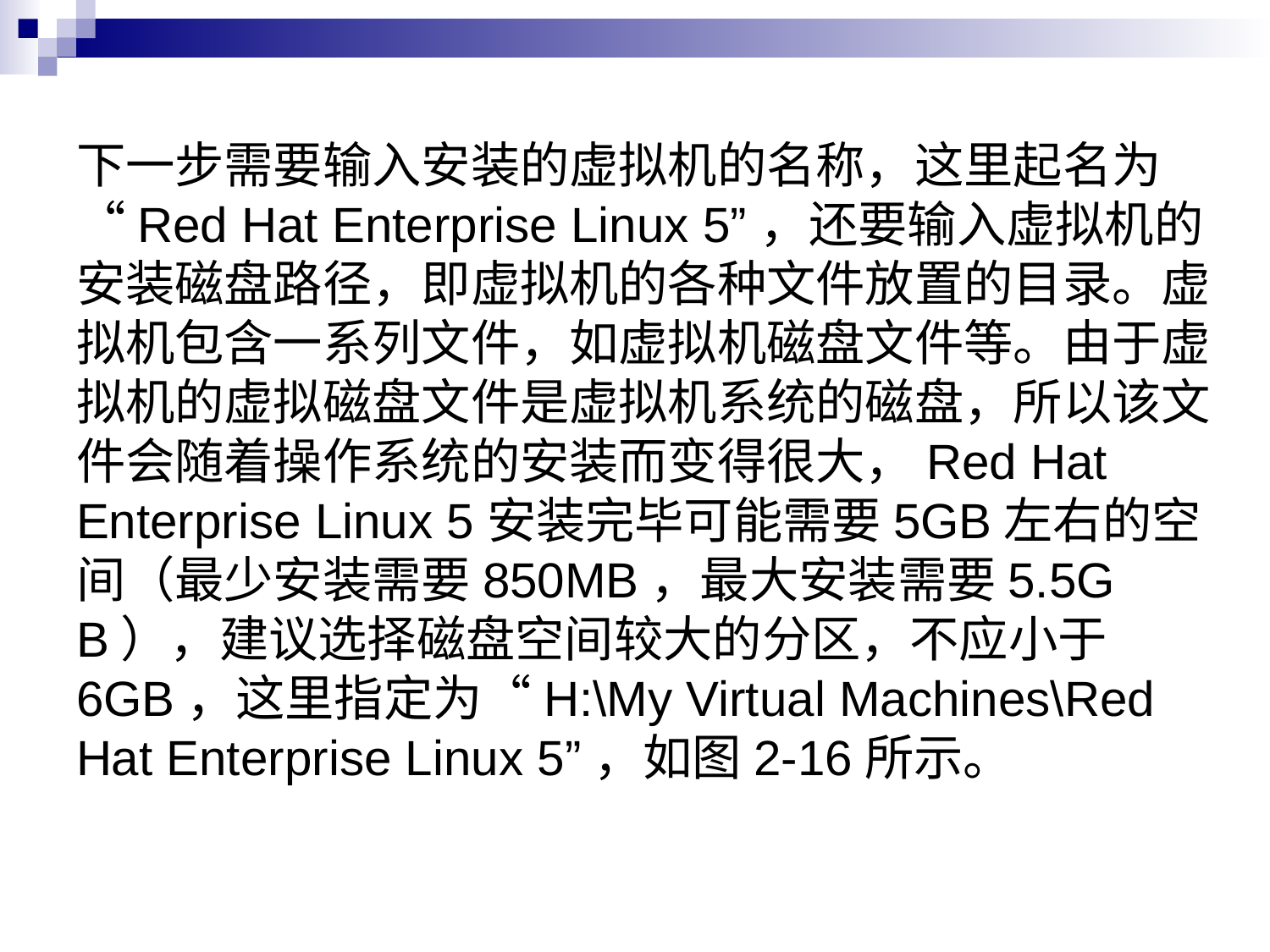

# 下一步需要输入安装的虚拟机的名称，这里起名为“Red Hat Enterprise Linux 5”，还要输入虚拟机的安装磁盘路径，即虚拟机的各种文件放置的目录。虚拟机包含一系列文件，如虚拟机磁盘文件等。由于虚拟机的虚拟磁盘文件是虚拟机系统的磁盘，所以该文件会随着操作系统的安装而变得很大，Red Hat Enterprise Linux 5安装完毕可能需要5GB左右的空间（最少安装需要850MB，最大安装需要5.5GB），建议选择磁盘空间较大的分区，不应小于6GB，这里指定为“H:\My Virtual Machines\Red Hat Enterprise Linux 5”，如图2-16所示。